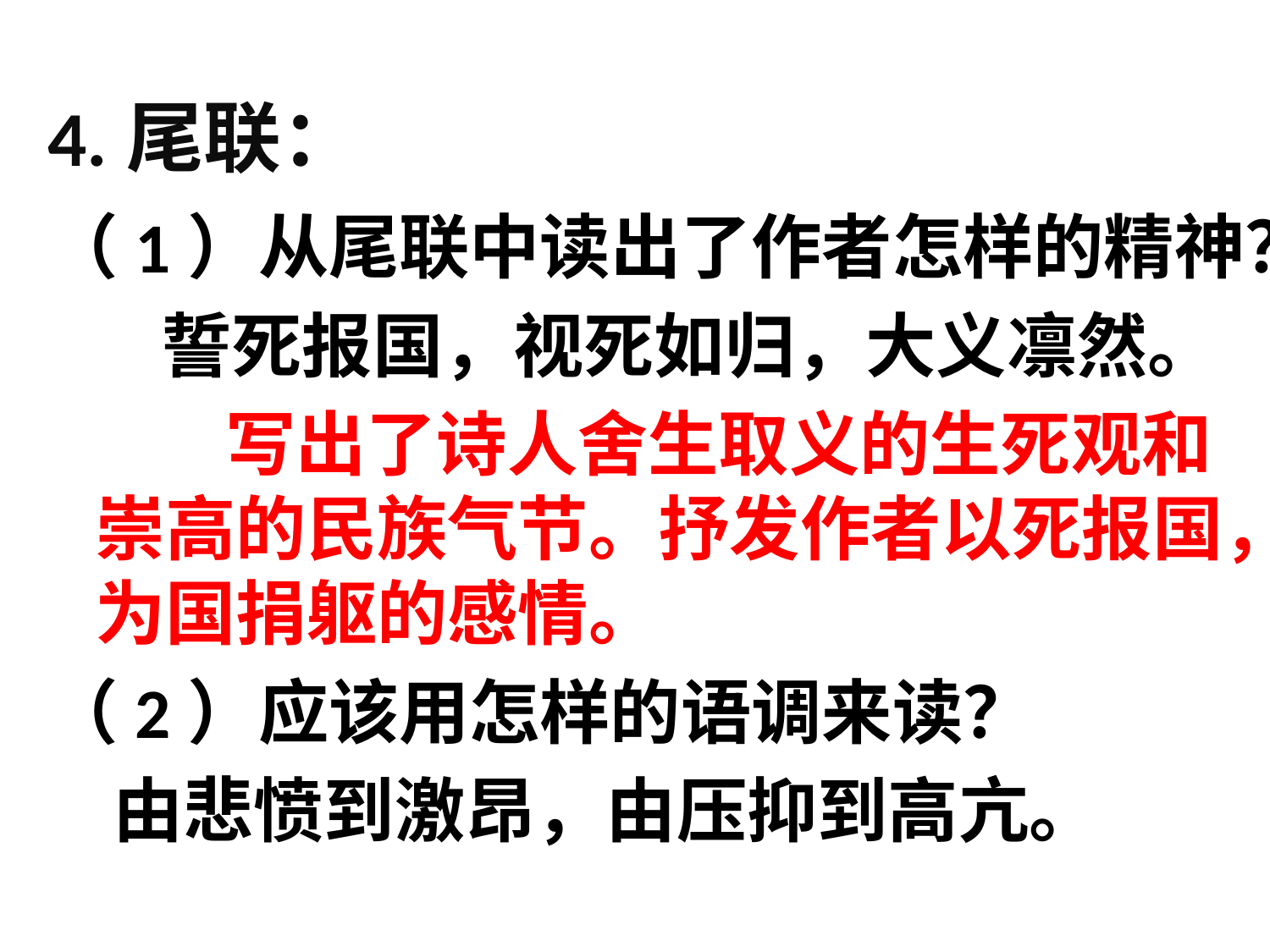

# 4.尾联：
（1）从尾联中读出了作者怎样的精神？
      誓死报国，视死如归，大义凛然。
          写出了诗人舍生取义的生死观和崇高的民族气节。抒发作者以死报国，为国捐躯的感情。
（2）应该用怎样的语调来读？
   由悲愤到激昂，由压抑到高亢。